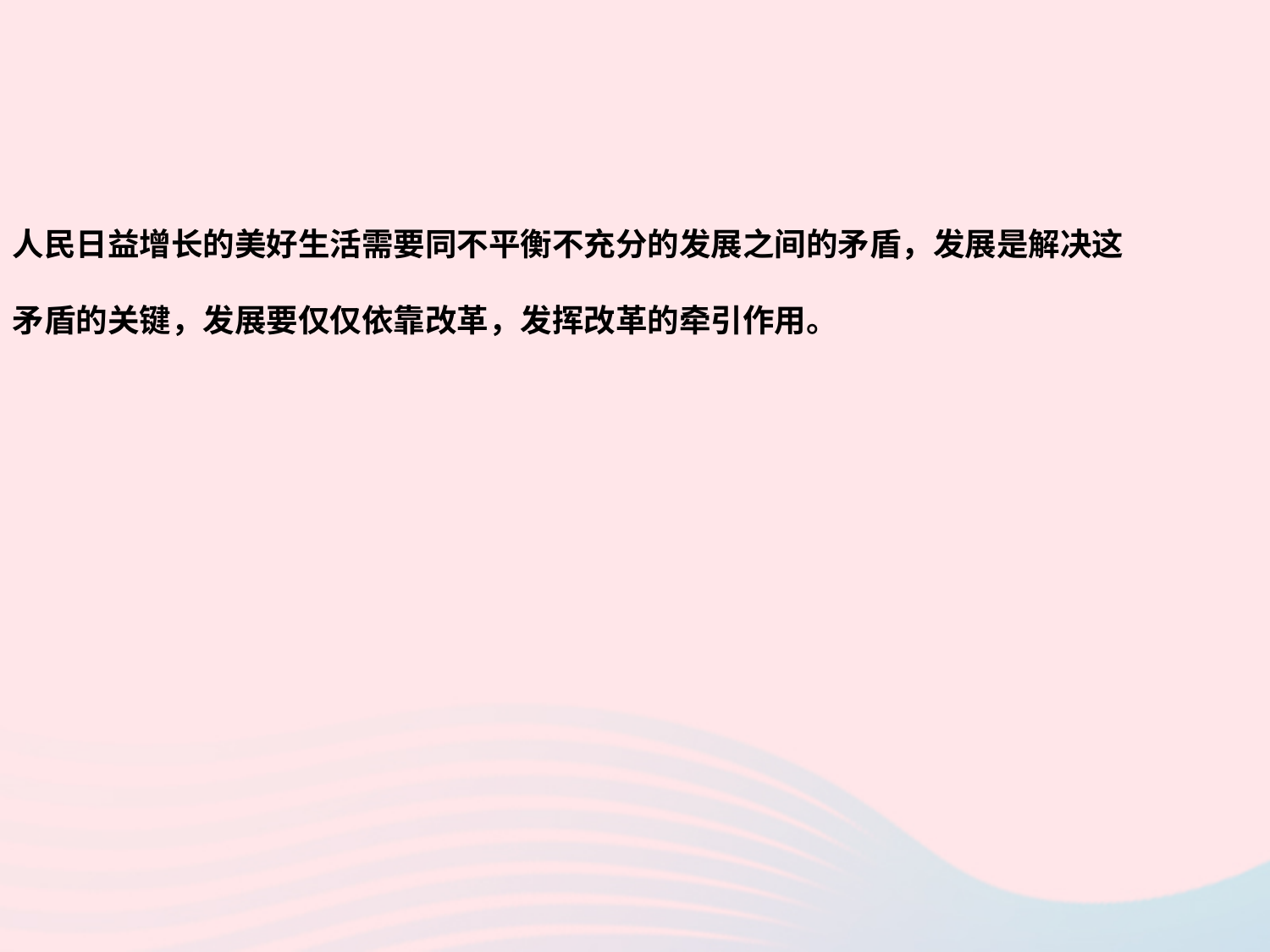

人民日益增长的美好生活需要同不平衡不充分的发展之间的矛盾，发展是解决这矛盾的关键，发展要仅仅依靠改革，发挥改革的牵引作用。